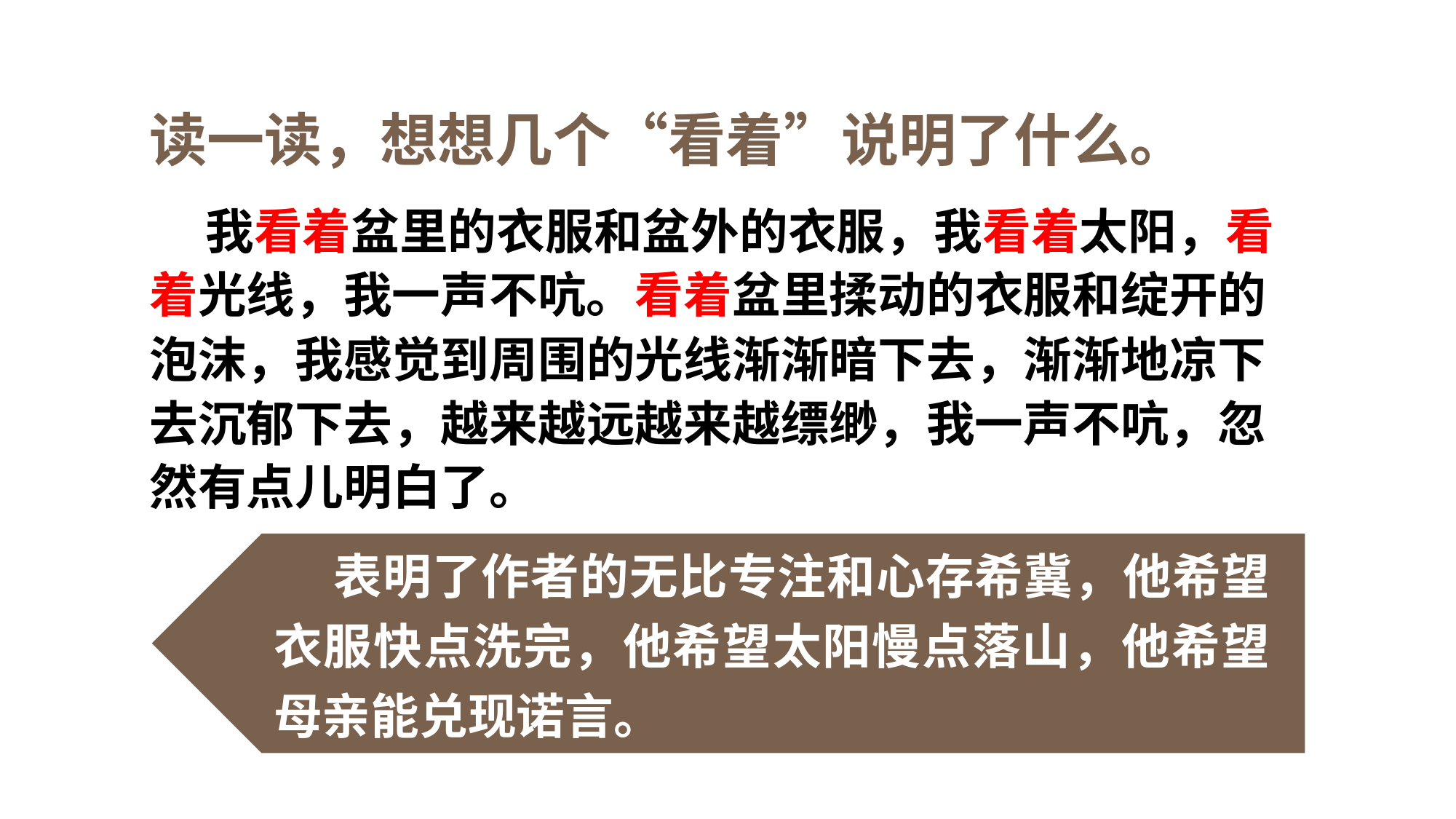

读一读，想想几个“看着”说明了什么。
    我看着盆里的衣服和盆外的衣服，我看着太阳，看着光线，我一声不吭。看着盆里揉动的衣服和绽开的泡沫，我感觉到周围的光线渐渐暗下去，渐渐地凉下去沉郁下去，越来越远越来越缥缈，我一声不吭，忽然有点儿明白了。
    表明了作者的无比专注和心存希冀，他希望衣服快点洗完，他希望太阳慢点落山，他希望母亲能兑现诺言。